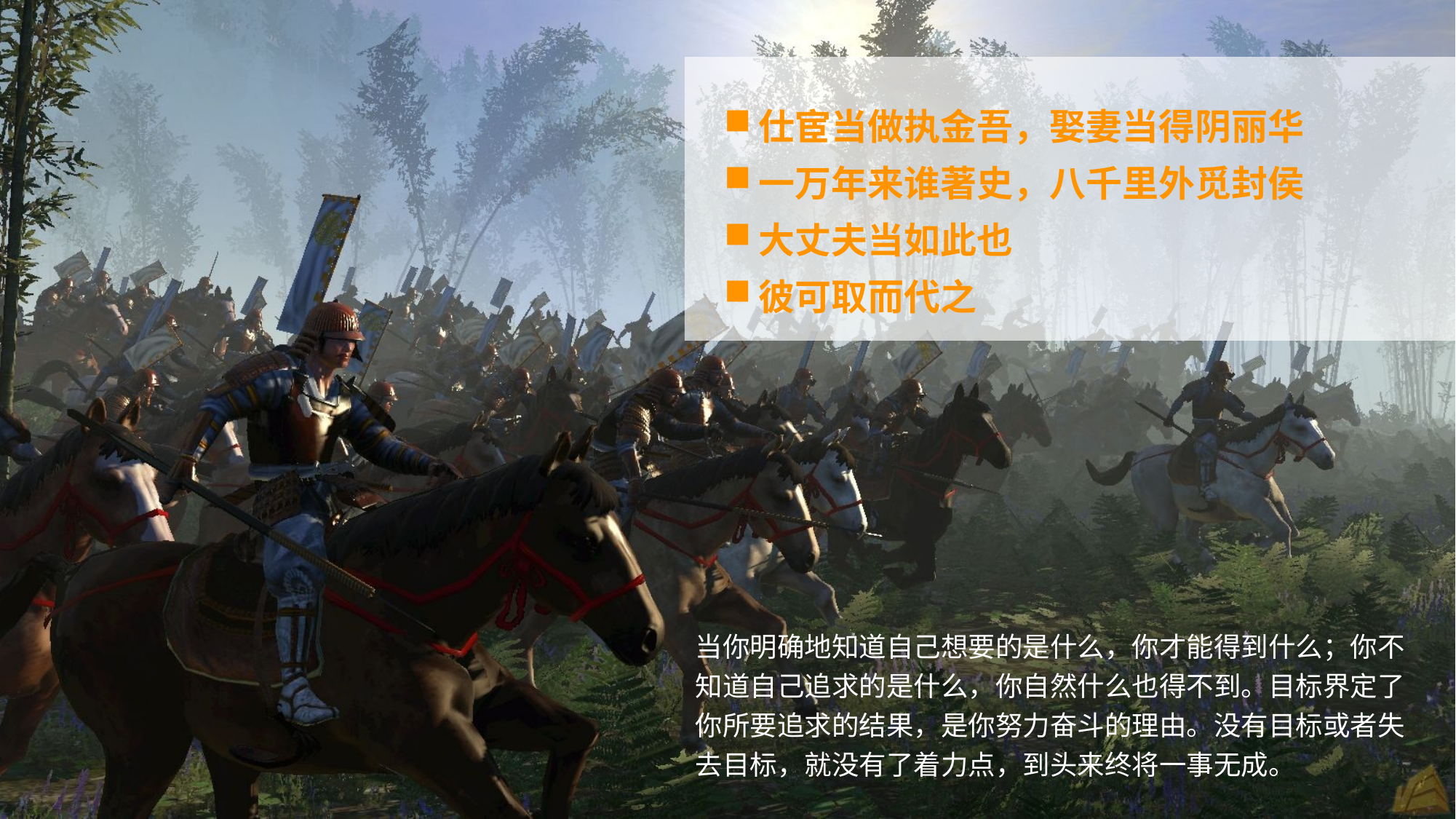

仕宦当做执金吾，娶妻当得阴丽华
一万年来谁著史，八千里外觅封侯
大丈夫当如此也
彼可取而代之
当你明确地知道自己想要的是什么，你才能得到什么；你不知道自己追求的是什么，你自然什么也得不到。目标界定了你所要追求的结果，是你努力奋斗的理由。没有目标或者失去目标，就没有了着力点，到头来终将一事无成。